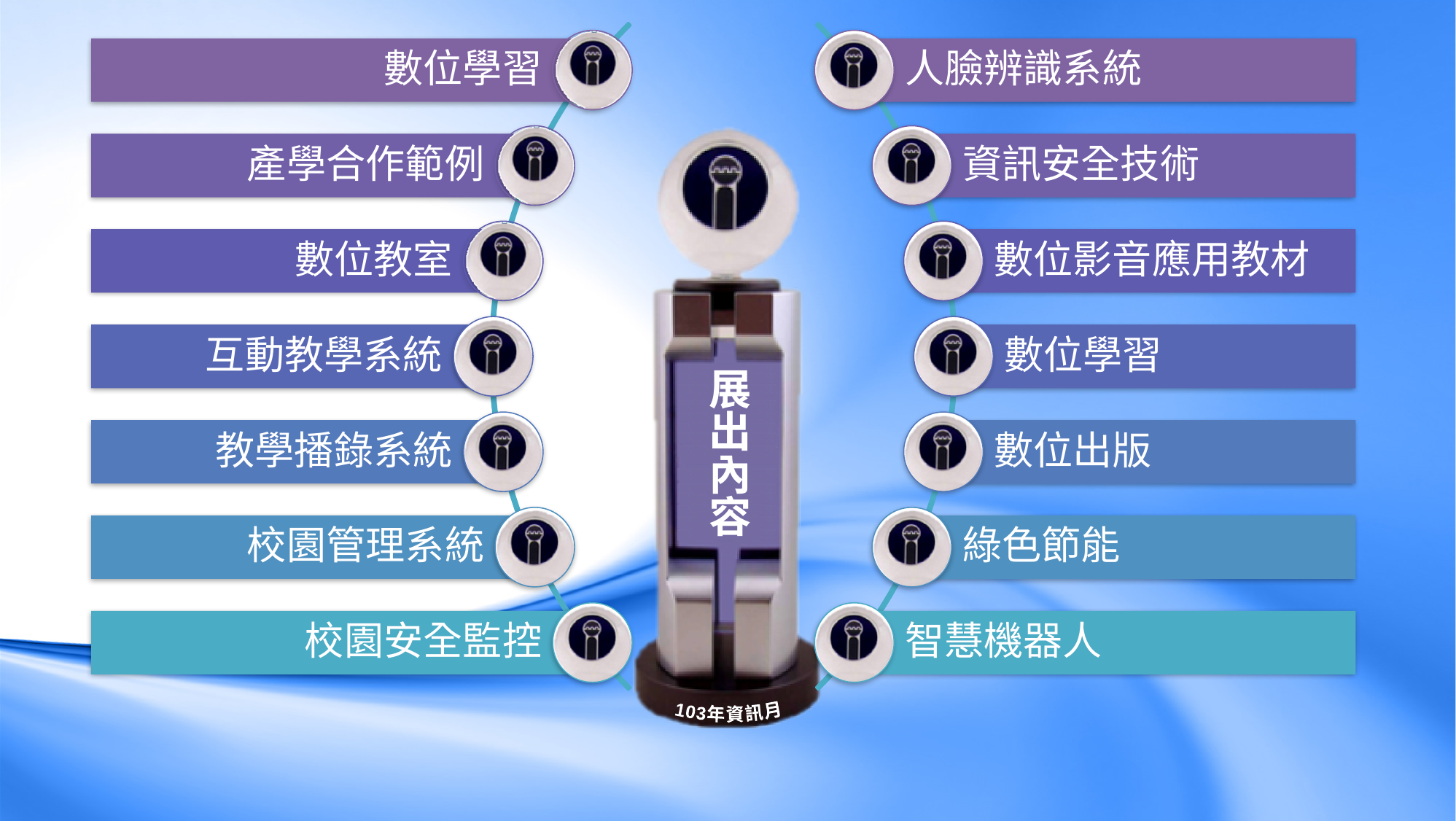

數位學習
產學合作範例
數位教室
互動教學系統
教學播錄系統
校園管理系統
校園安全監控
人臉辨識系統
資訊安全技術
數位影音應用教材
數位學習
數位出版
綠色節能
智慧機器人
展出內容